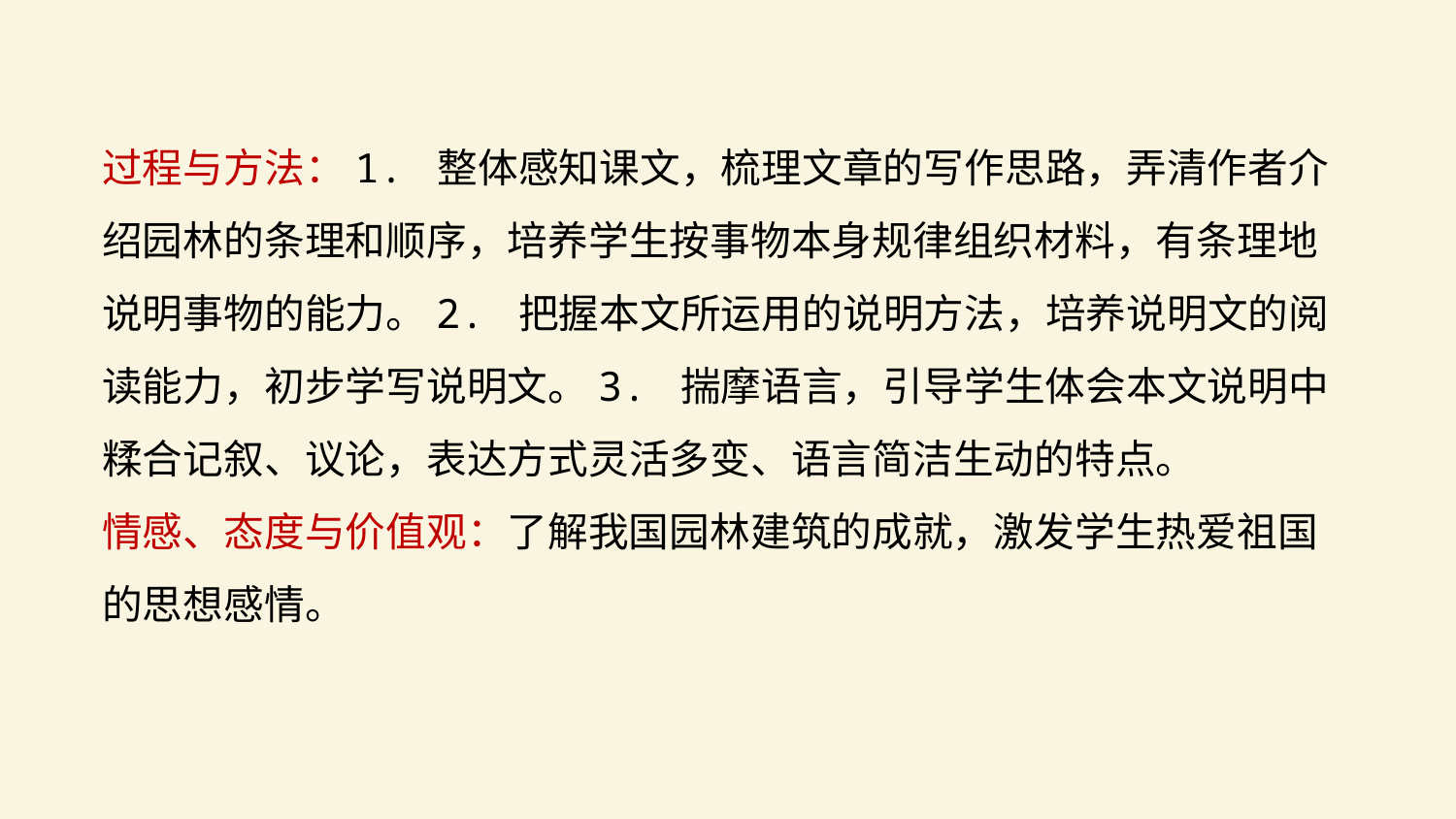

过程与方法：1. 整体感知课文，梳理文章的写作思路，弄清作者介绍园林的条理和顺序，培养学生按事物本身规律组织材料，有条理地说明事物的能力。2. 把握本文所运用的说明方法，培养说明文的阅读能力，初步学写说明文。3. 揣摩语言，引导学生体会本文说明中糅合记叙、议论，表达方式灵活多变、语言简洁生动的特点。
情感、态度与价值观：了解我国园林建筑的成就，激发学生热爱祖国的思想感情。